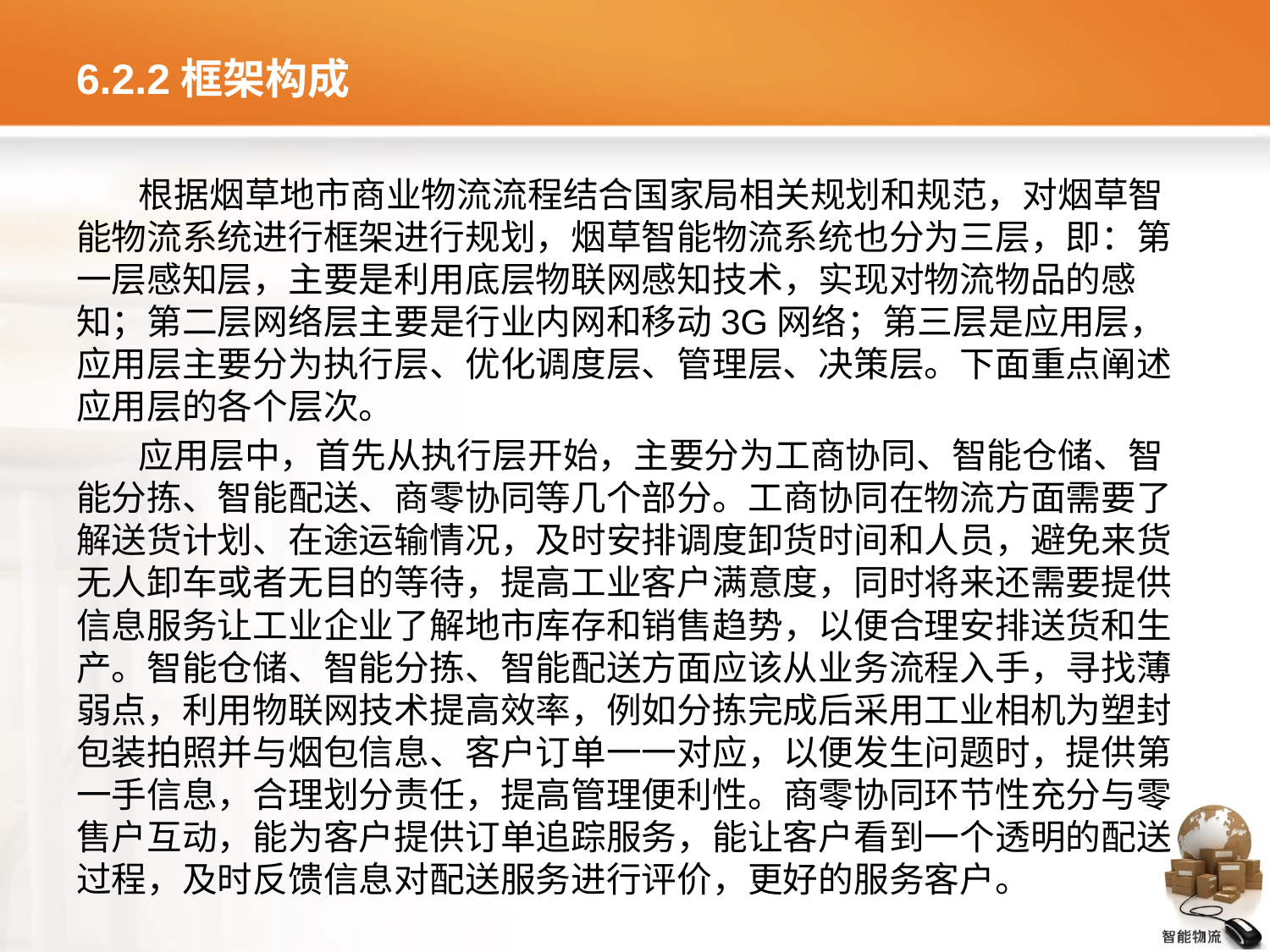

# 6.2.2框架构成
根据烟草地市商业物流流程结合国家局相关规划和规范，对烟草智能物流系统进行框架进行规划，烟草智能物流系统也分为三层，即：第一层感知层，主要是利用底层物联网感知技术，实现对物流物品的感知；第二层网络层主要是行业内网和移动3G网络；第三层是应用层，应用层主要分为执行层、优化调度层、管理层、决策层。下面重点阐述应用层的各个层次。
应用层中，首先从执行层开始，主要分为工商协同、智能仓储、智能分拣、智能配送、商零协同等几个部分。工商协同在物流方面需要了解送货计划、在途运输情况，及时安排调度卸货时间和人员，避免来货无人卸车或者无目的等待，提高工业客户满意度，同时将来还需要提供信息服务让工业企业了解地市库存和销售趋势，以便合理安排送货和生产。智能仓储、智能分拣、智能配送方面应该从业务流程入手，寻找薄弱点，利用物联网技术提高效率，例如分拣完成后采用工业相机为塑封包装拍照并与烟包信息、客户订单一一对应，以便发生问题时，提供第一手信息，合理划分责任，提高管理便利性。商零协同环节性充分与零售户互动，能为客户提供订单追踪服务，能让客户看到一个透明的配送过程，及时反馈信息对配送服务进行评价，更好的服务客户。